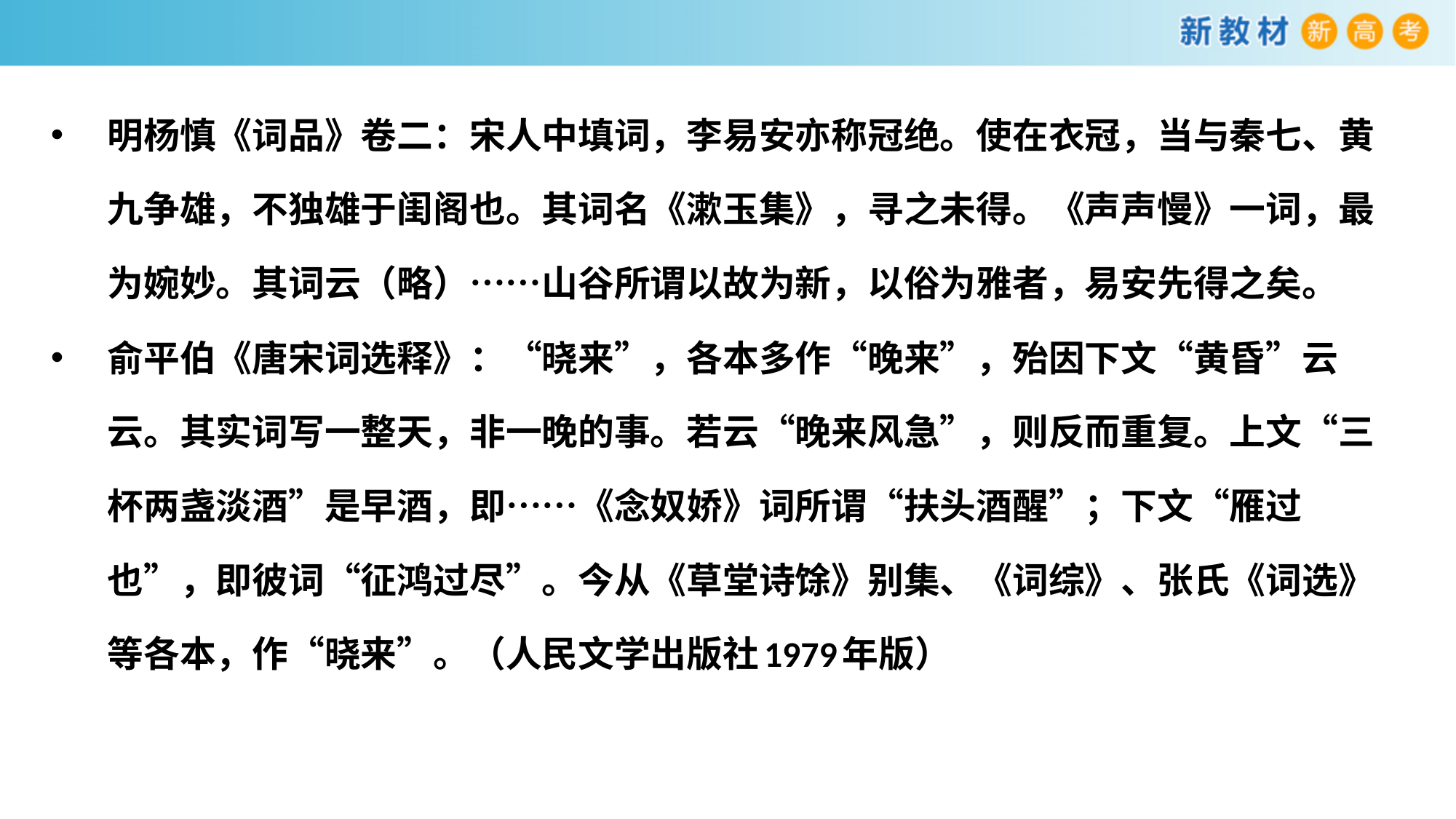

明杨慎《词品》卷二：宋人中填词，李易安亦称冠绝。使在衣冠，当与秦七、黄九争雄，不独雄于闺阁也。其词名《漱玉集》，寻之未得。《声声慢》一词，最为婉妙。其词云（略）……山谷所谓以故为新，以俗为雅者，易安先得之矣。
俞平伯《唐宋词选释》：“晓来”，各本多作“晚来”，殆因下文“黄昏”云云。其实词写一整天，非一晚的事。若云“晚来风急”，则反而重复。上文“三杯两盏淡酒”是早酒，即……《念奴娇》词所谓“扶头酒醒”；下文“雁过也”，即彼词“征鸿过尽”。今从《草堂诗馀》别集、《词综》、张氏《词选》等各本，作“晓来”。（人民文学出版社1979年版）